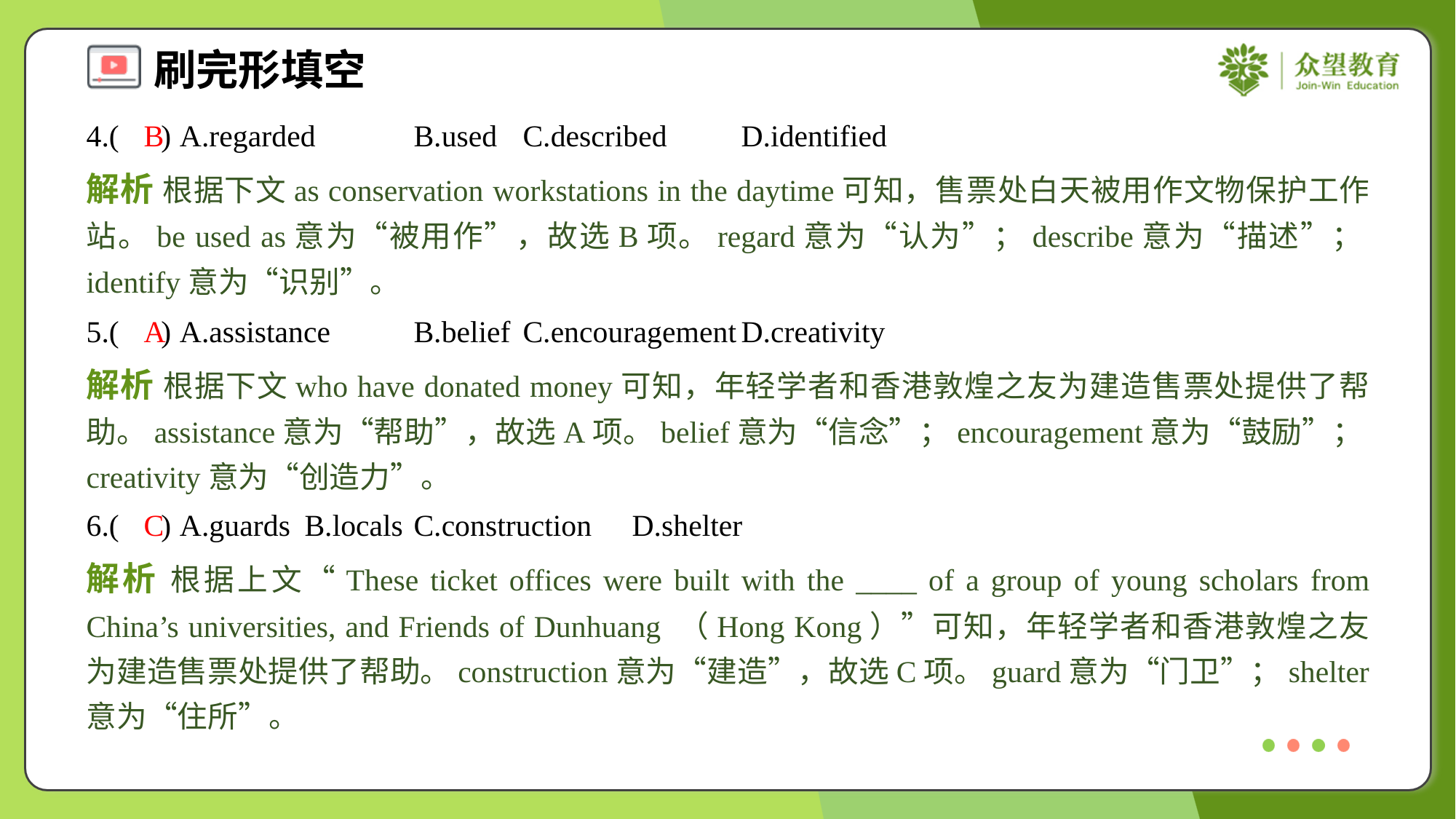

4.(     ) A.regarded	B.used	C.described	D.identified
B
解析 根据下文as conservation workstations in the daytime可知，售票处白天被用作文物保护工作站。be used as意为“被用作”，故选B项。regard意为“认为”；describe意为“描述”；identify意为“识别”。
5.(     ) A.assistance	B.belief	C.encouragement	D.creativity
A
解析 根据下文who have donated money可知，年轻学者和香港敦煌之友为建造售票处提供了帮助。assistance意为“帮助”，故选A项。belief意为“信念”；encouragement意为“鼓励”；creativity意为“创造力”。
6.(     ) A.guards	B.locals	C.construction	D.shelter
C
解析 根据上文“These ticket offices were built with the ____ of a group of young scholars from China’s universities, and Friends of Dunhuang （Hong Kong）”可知，年轻学者和香港敦煌之友为建造售票处提供了帮助。construction意为“建造”，故选C项。guard意为“门卫”；shelter意为“住所”。